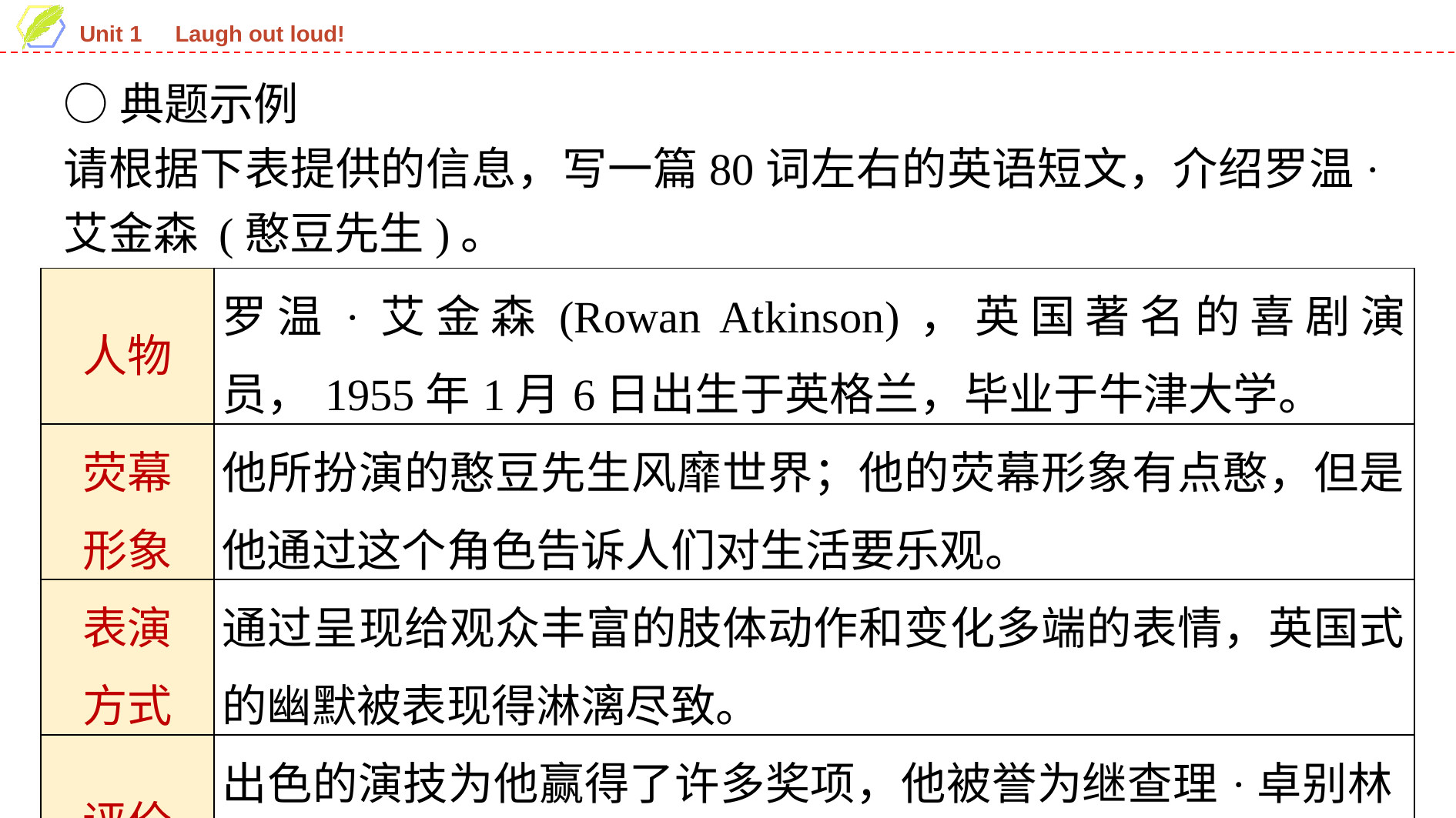

○典题示例
请根据下表提供的信息，写一篇80词左右的英语短文，介绍罗温·艾金森 (憨豆先生)。
| 人物 | 罗温·艾金森(Rowan Atkinson)，英国著名的喜剧演员，1955年1月6日出生于英格兰，毕业于牛津大学。 |
| --- | --- |
| 荧幕 形象 | 他所扮演的憨豆先生风靡世界；他的荧幕形象有点憨，但是他通过这个角色告诉人们对生活要乐观。 |
| 表演 方式 | 通过呈现给观众丰富的肢体动作和变化多端的表情，英国式的幽默被表现得淋漓尽致。 |
| 评价 | 出色的演技为他赢得了许多奖项，他被誉为继查理·卓别林(Charlie Chaplin)之后的又一位喜剧大师。 |